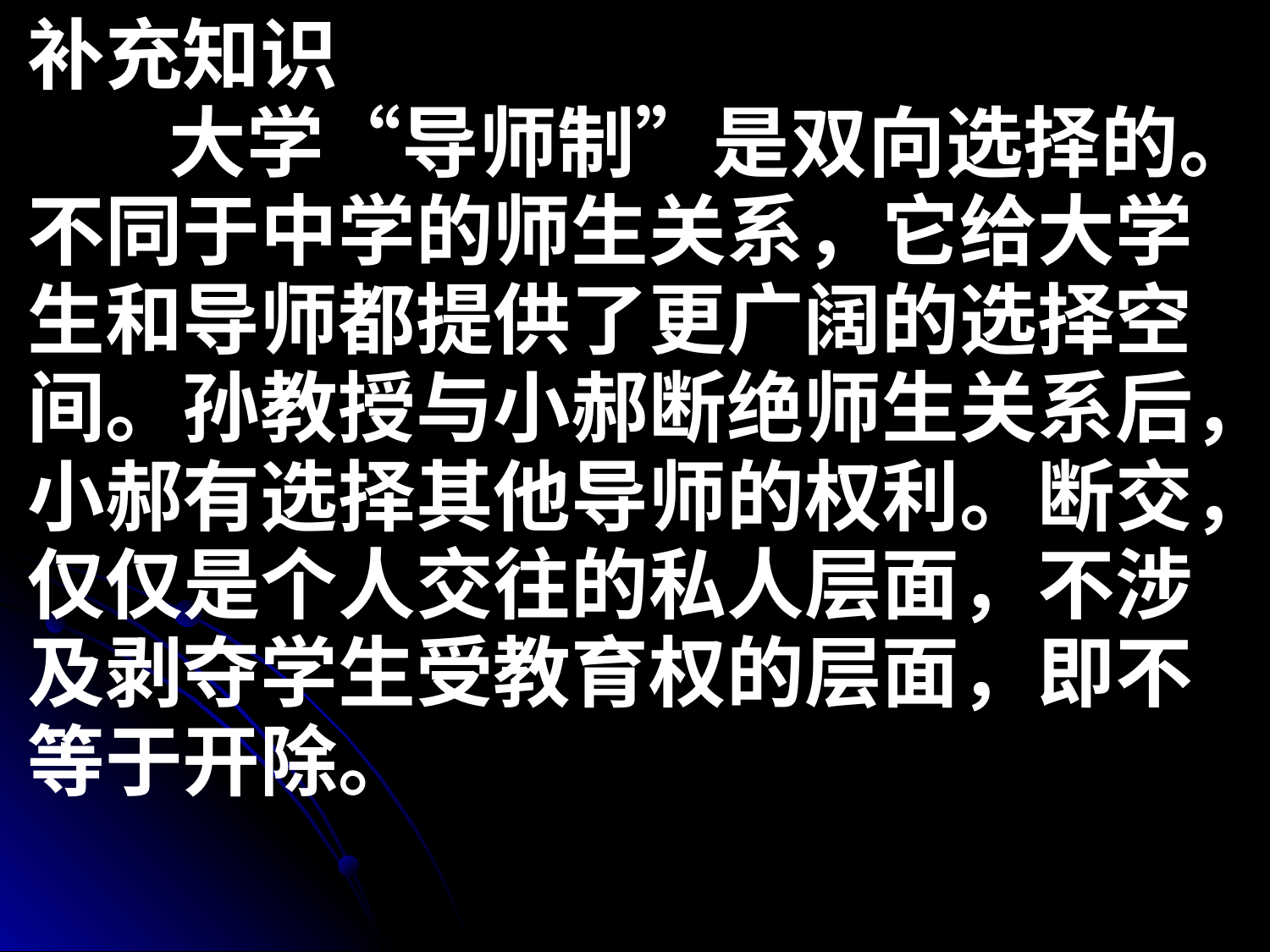

补充知识
       大学“导师制”是双向选择的。不同于中学的师生关系，它给大学生和导师都提供了更广阔的选择空间。孙教授与小郝断绝师生关系后，小郝有选择其他导师的权利。断交，仅仅是个人交往的私人层面，不涉及剥夺学生受教育权的层面，即不等于开除。